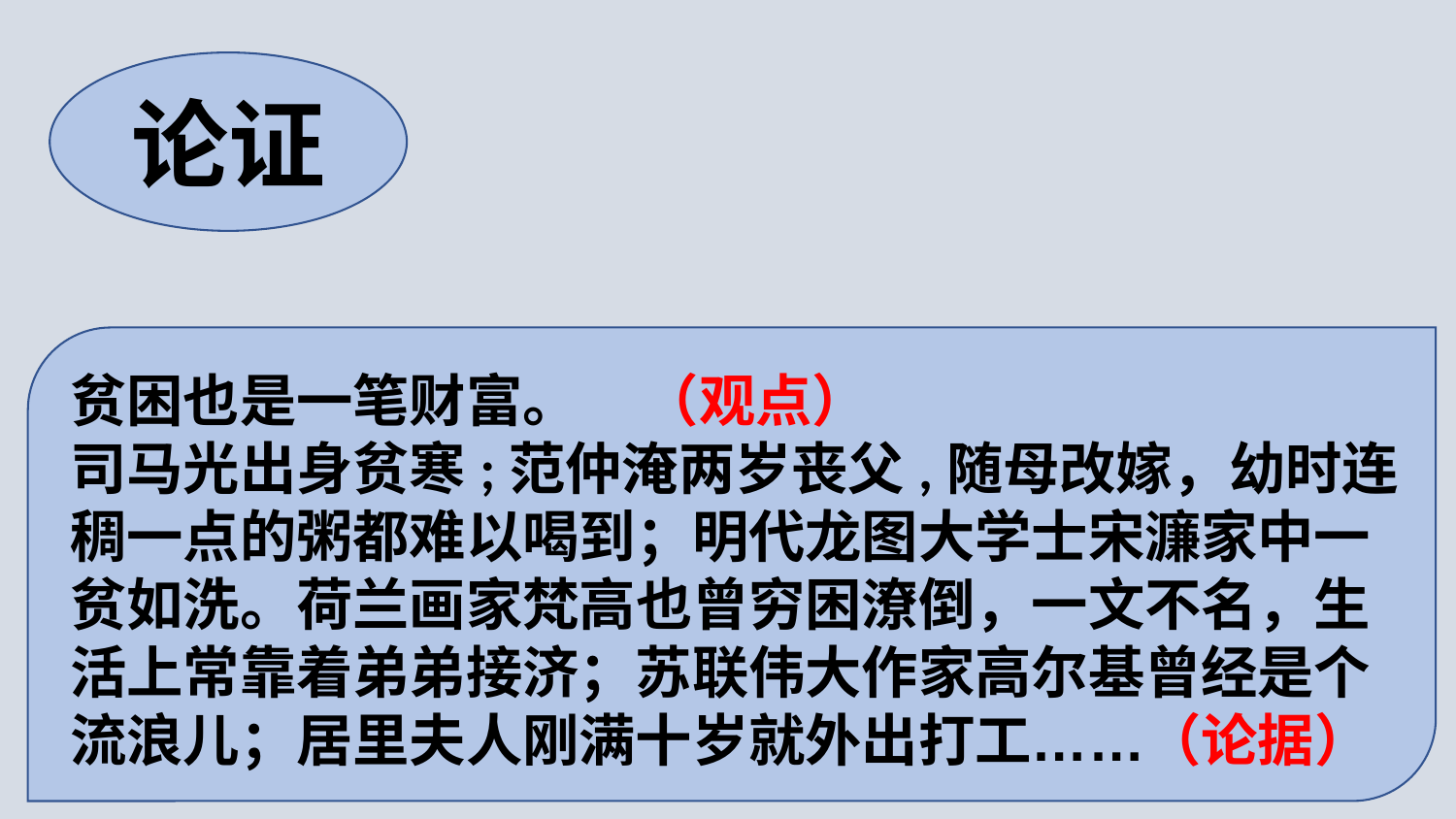

论证

贫困也是一笔财富。    （观点）
司马光出身贫寒;范仲淹两岁丧父,随母改嫁，幼时连稠一点的粥都难以喝到；明代龙图大学士宋濂家中一贫如洗。荷兰画家梵高也曾穷困潦倒，一文不名，生活上常靠着弟弟接济；苏联伟大作家高尔基曾经是个流浪儿；居里夫人刚满十岁就外出打工……（论据）